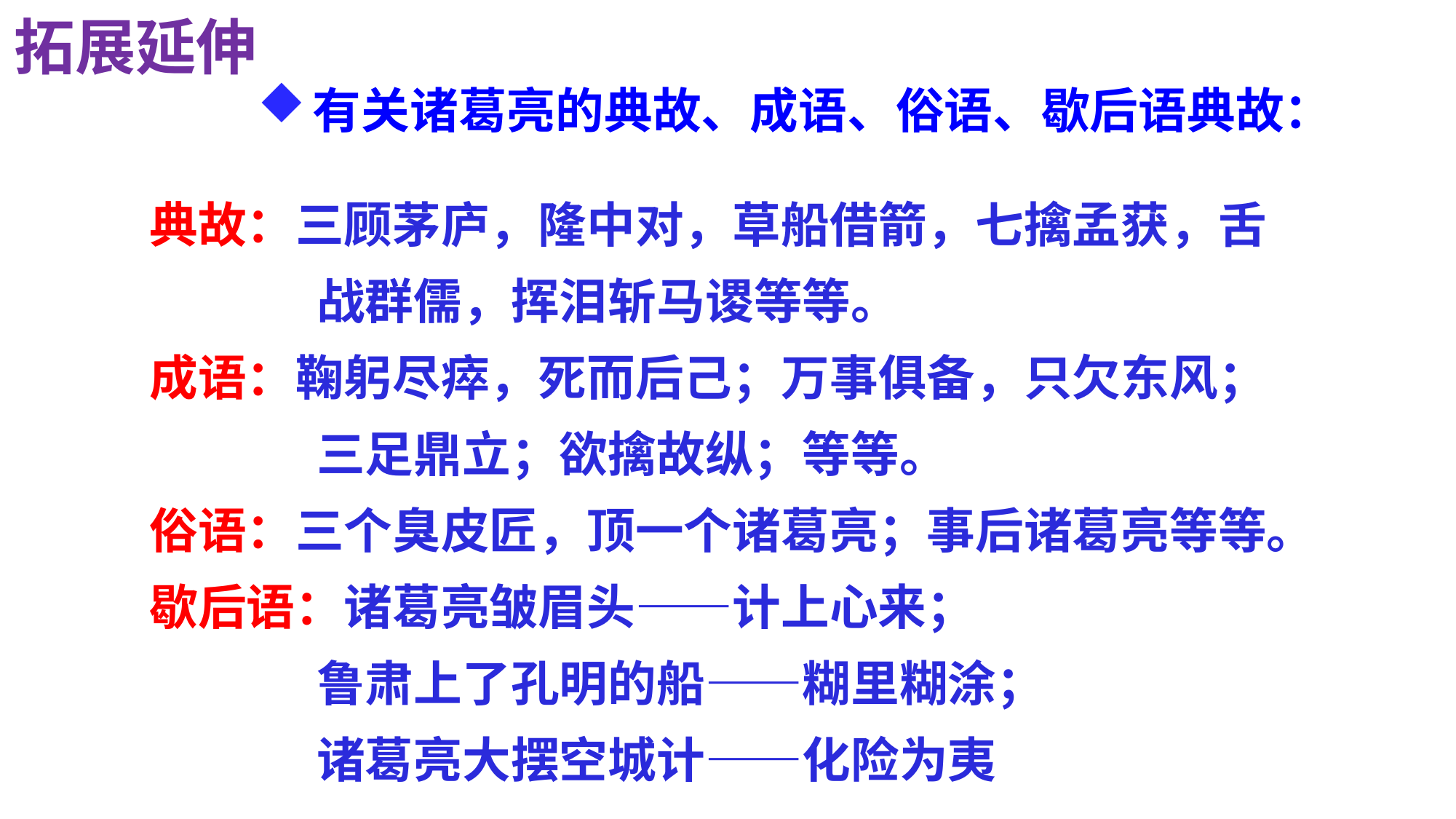

拓展延伸
有关诸葛亮的典故、成语、俗语、歇后语典故：
典故：三顾茅庐，隆中对，草船借箭，七擒孟获，舌
              战群儒，挥泪斩马谡等等。
成语：鞠躬尽瘁，死而后己；万事俱备，只欠东风；
              三足鼎立；欲擒故纵；等等。
俗语：三个臭皮匠，顶一个诸葛亮；事后诸葛亮等等。
歇后语：诸葛亮皱眉头——计上心来；
              鲁肃上了孔明的船——糊里糊涂；
              诸葛亮大摆空城计——化险为夷